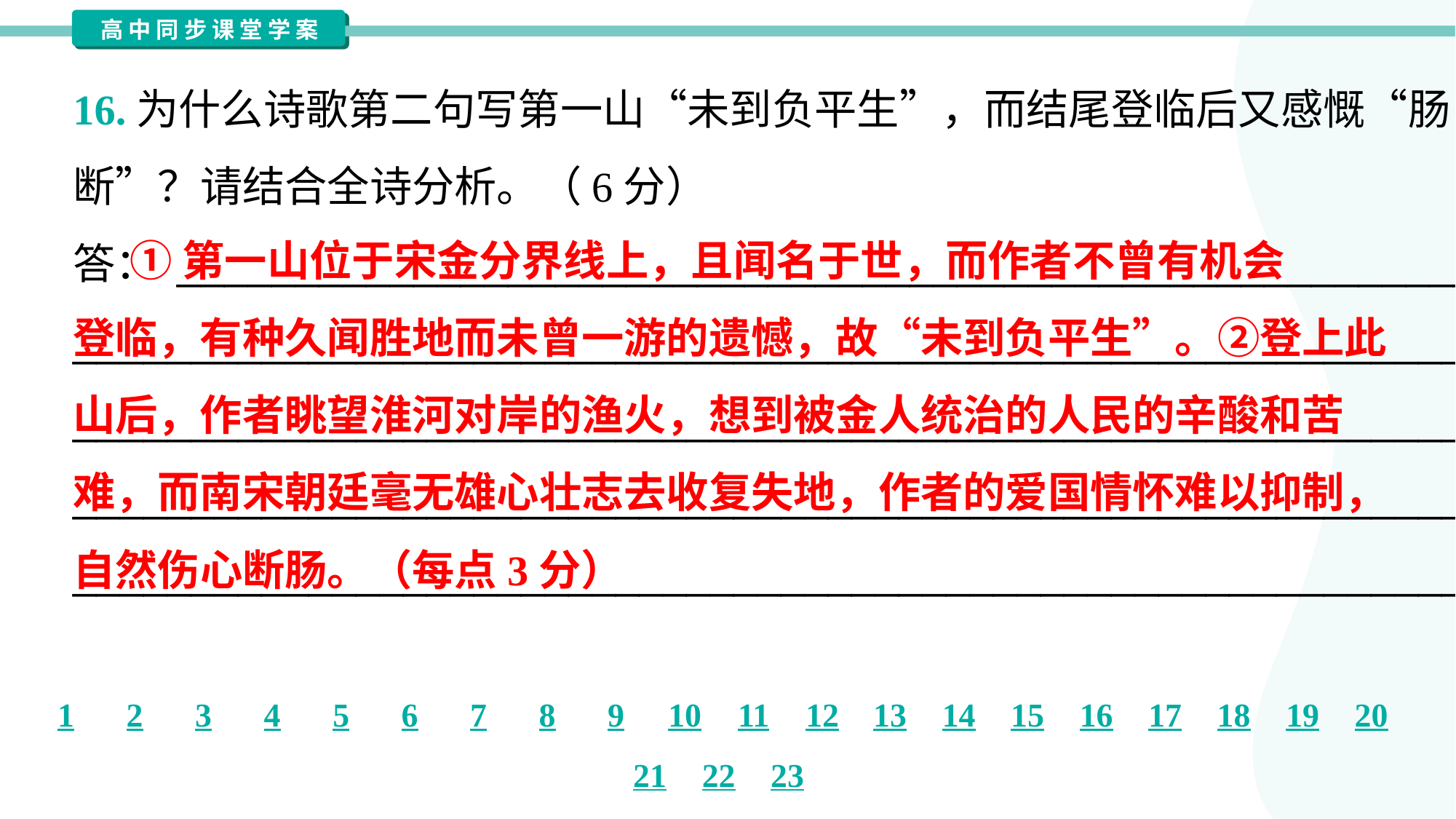

16.为什么诗歌第二句写第一山“未到负平生”，而结尾登临后又感慨“肠
断”？请结合全诗分析。（6分）
答： ________________________________________________________
_____________________________________________________________
_____________________________________________________________
_____________________________________________________________
_____________________________________________________________
      ①第一山位于宋金分界线上，且闻名于世，而作者不曾有机会
登临，有种久闻胜地而未曾一游的遗憾，故“未到负平生”。②登上此
山后，作者眺望淮河对岸的渔火，想到被金人统治的人民的辛酸和苦
难，而南宋朝廷毫无雄心壮志去收复失地，作者的爱国情怀难以抑制，
自然伤心断肠。（每点3分）